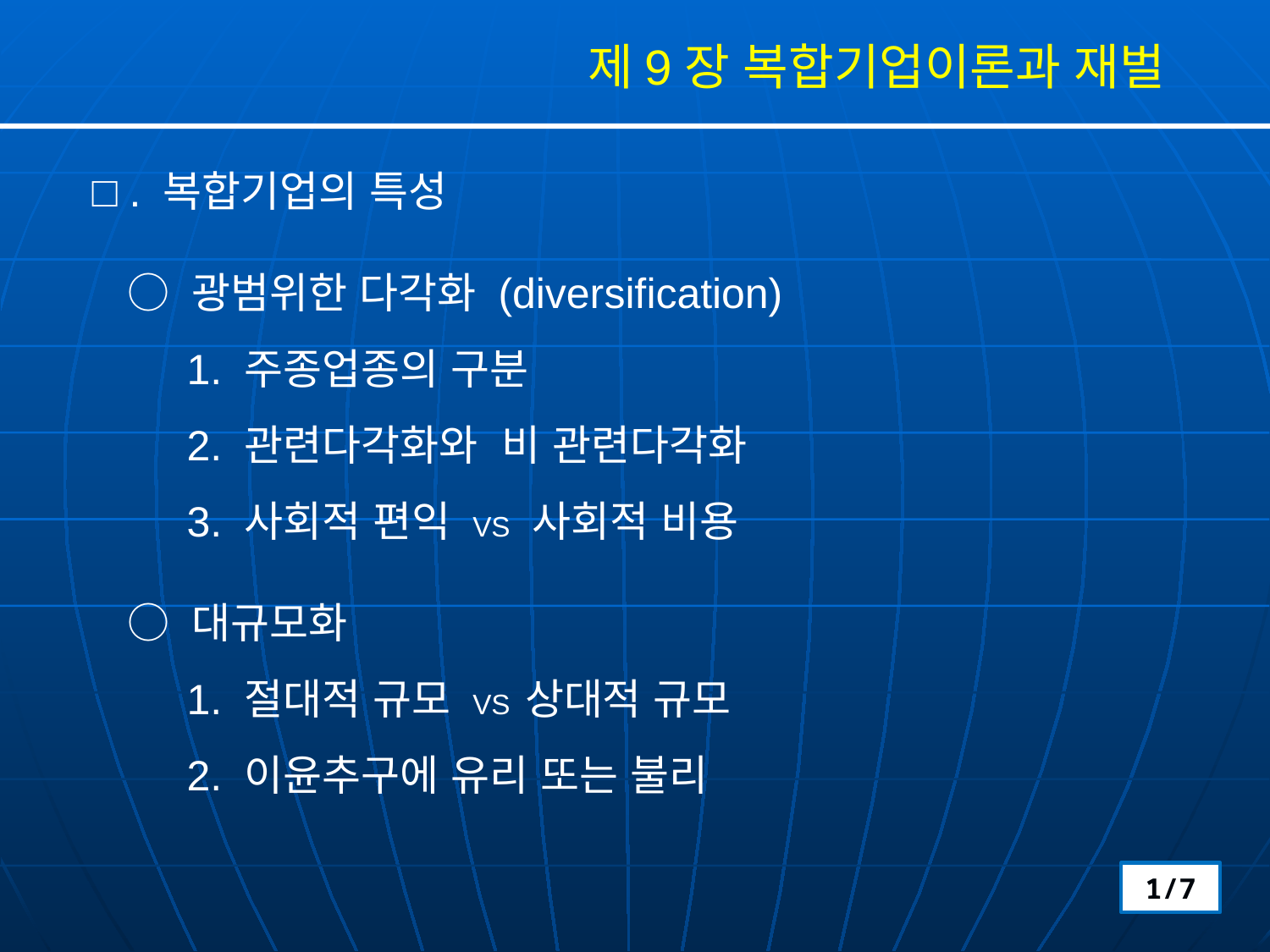

제9장 복합기업이론과 재벌

□ . 복합기업의 특성

   ○ 광범위한 다각화 (diversification)
        1. 주종업종의 구분
        2. 관련다각화와  비 관련다각화
        3. 사회적 편익 VS 사회적 비용

   ○ 대규모화
        1. 절대적 규모 VS 상대적 규모
        2. 이윤추구에 유리 또는 불리
1/7